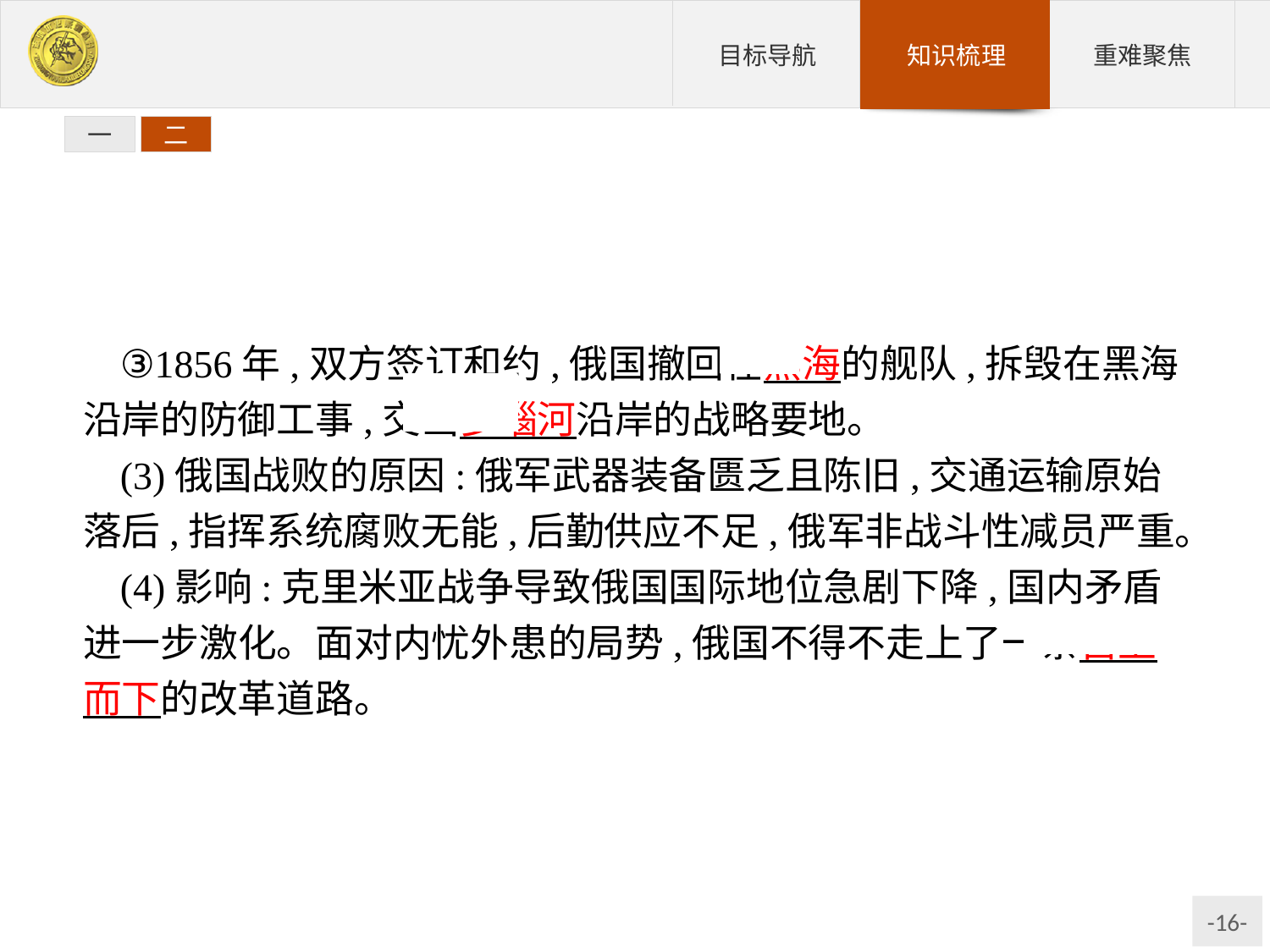

一
二
③1856年,双方签订和约,俄国撤回在黑海的舰队,拆毁在黑海沿岸的防御工事,交出多瑙河沿岸的战略要地。
(3)俄国战败的原因:俄军武器装备匮乏且陈旧,交通运输原始落后,指挥系统腐败无能,后勤供应不足,俄军非战斗性减员严重。
(4)影响:克里米亚战争导致俄国国际地位急剧下降,国内矛盾进一步激化。面对内忧外患的局势,俄国不得不走上了一条自上而下的改革道路。